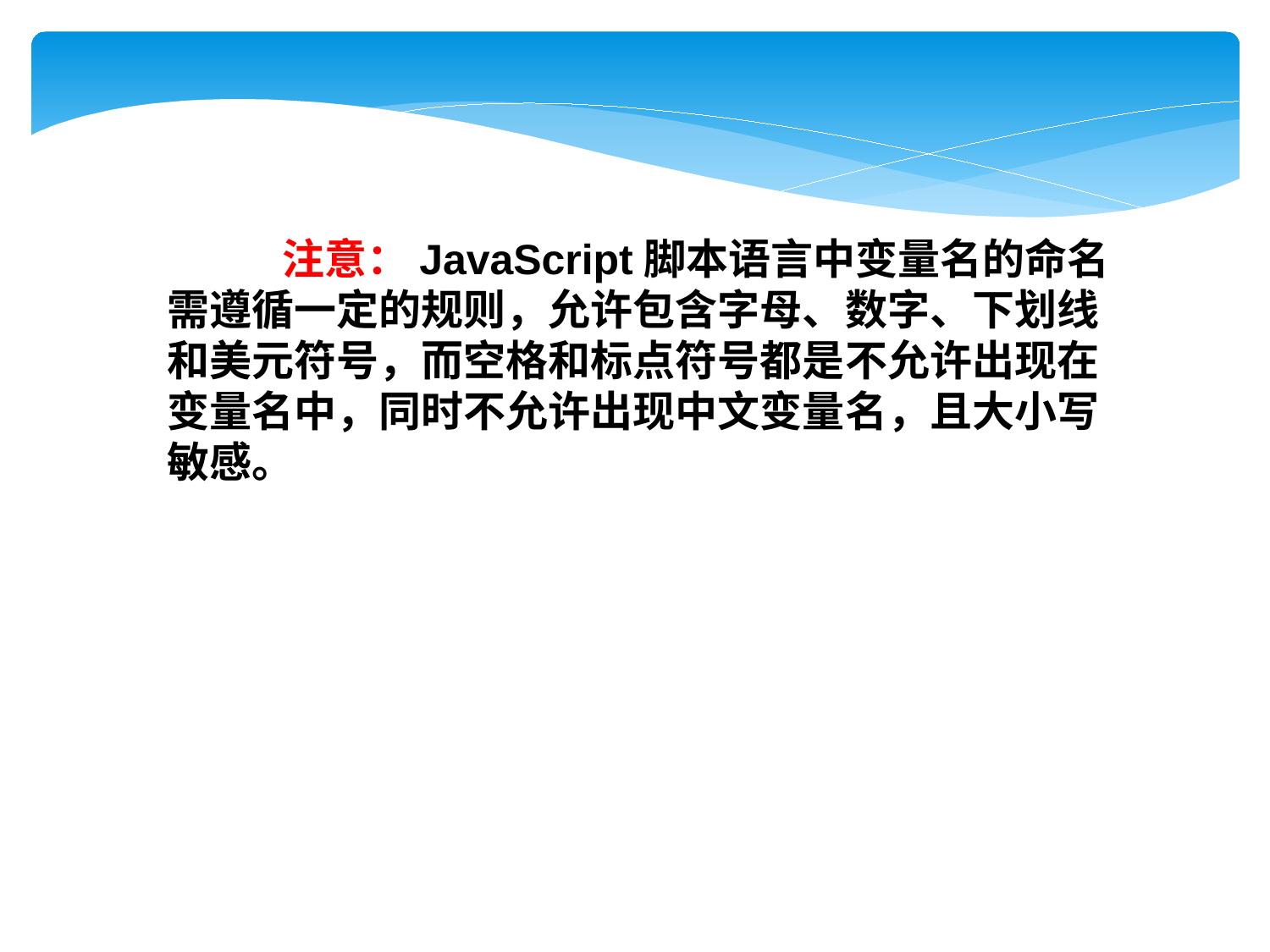

注意：JavaScript脚本语言中变量名的命名需遵循一定的规则，允许包含字母、数字、下划线和美元符号，而空格和标点符号都是不允许出现在变量名中，同时不允许出现中文变量名，且大小写敏感。